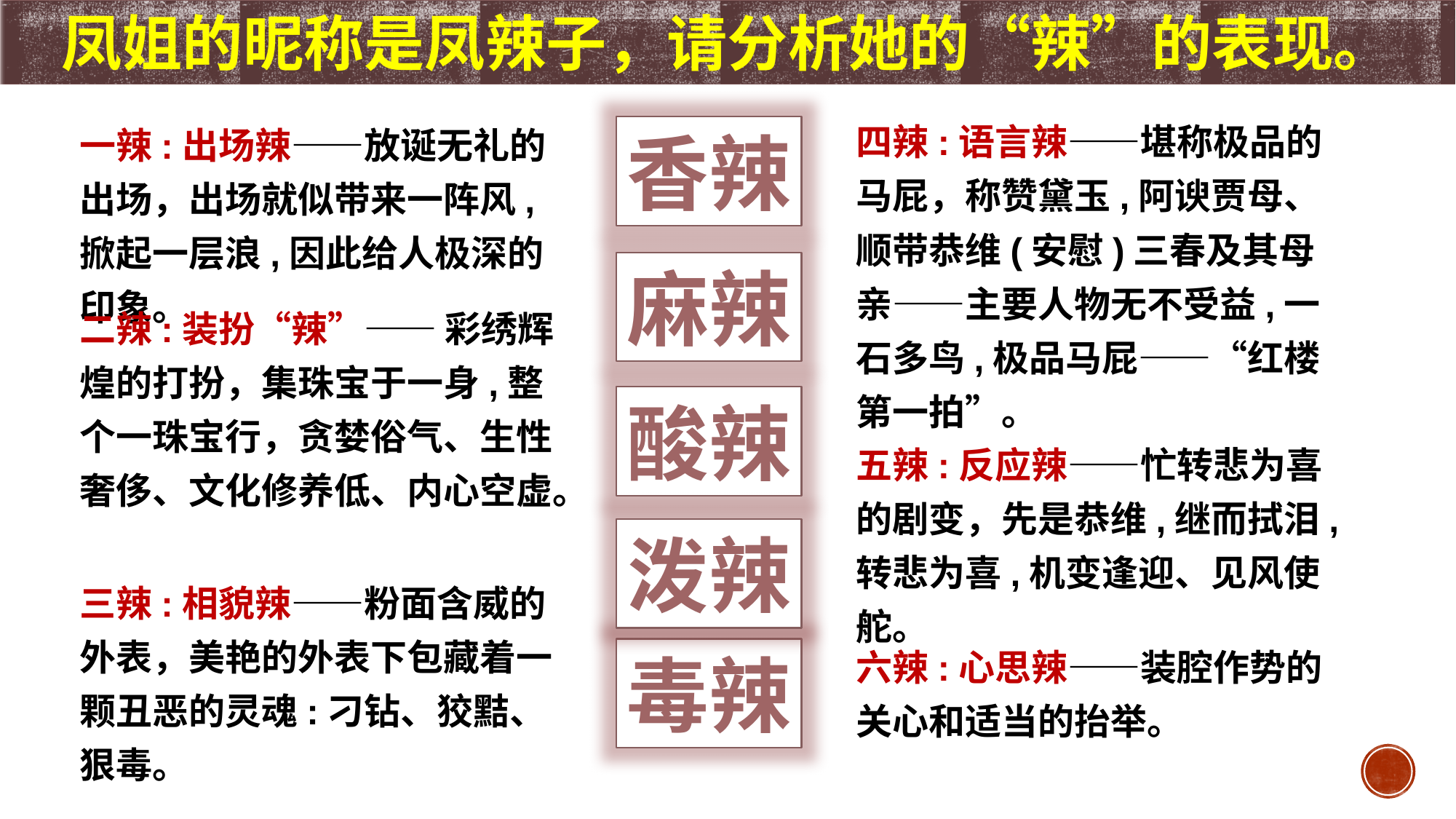

凤姐的昵称是凤辣子，请分析她的“辣”的表现。
四辣:语言辣——堪称极品的马屁，称赞黛玉,阿谀贾母、顺带恭维(安慰)三春及其母亲——主要人物无不受益,一石多鸟,极品马屁——“红楼第一拍”。
一辣:出场辣——放诞无礼的出场，出场就似带来一阵风,掀起一层浪,因此给人极深的印象。
香辣
麻辣
二辣:装扮“辣”—— 彩绣辉煌的打扮，集珠宝于一身,整个一珠宝行，贪婪俗气、生性奢侈、文化修养低、内心空虚。
酸辣
五辣:反应辣——忙转悲为喜的剧变，先是恭维,继而拭泪,转悲为喜,机变逢迎、见风使舵。
泼辣
三辣:相貌辣——粉面含威的外表，美艳的外表下包藏着一颗丑恶的灵魂:刁钻、狡黠、狠毒。
六辣:心思辣——装腔作势的关心和适当的抬举。
毒辣